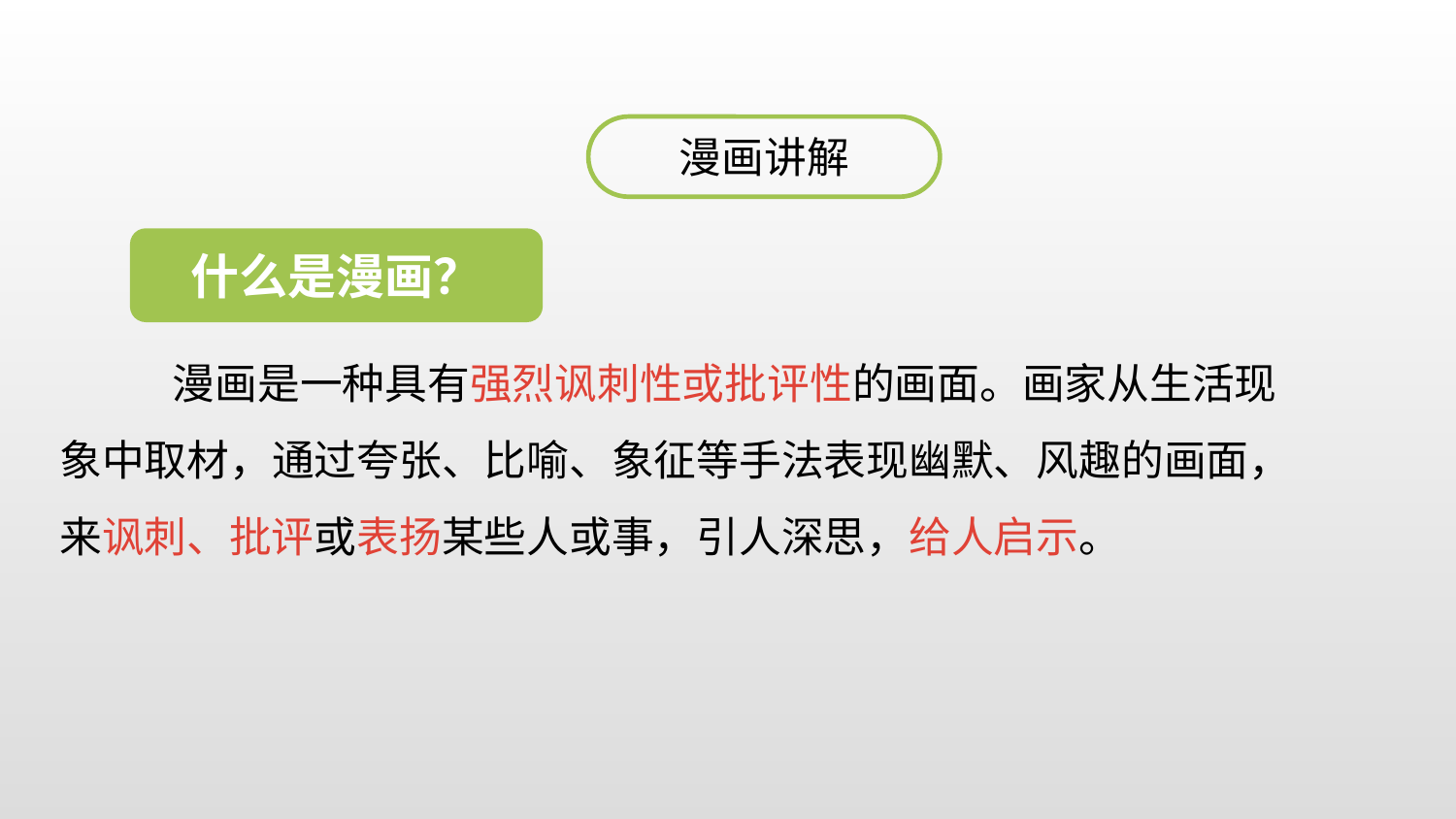

漫画讲解
什么是漫画？
漫画是一种具有强烈讽刺性或批评性的画面。画家从生活现象中取材，通过夸张、比喻、象征等手法表现幽默、风趣的画面，来讽刺、批评或表扬某些人或事，引人深思，给人启示。